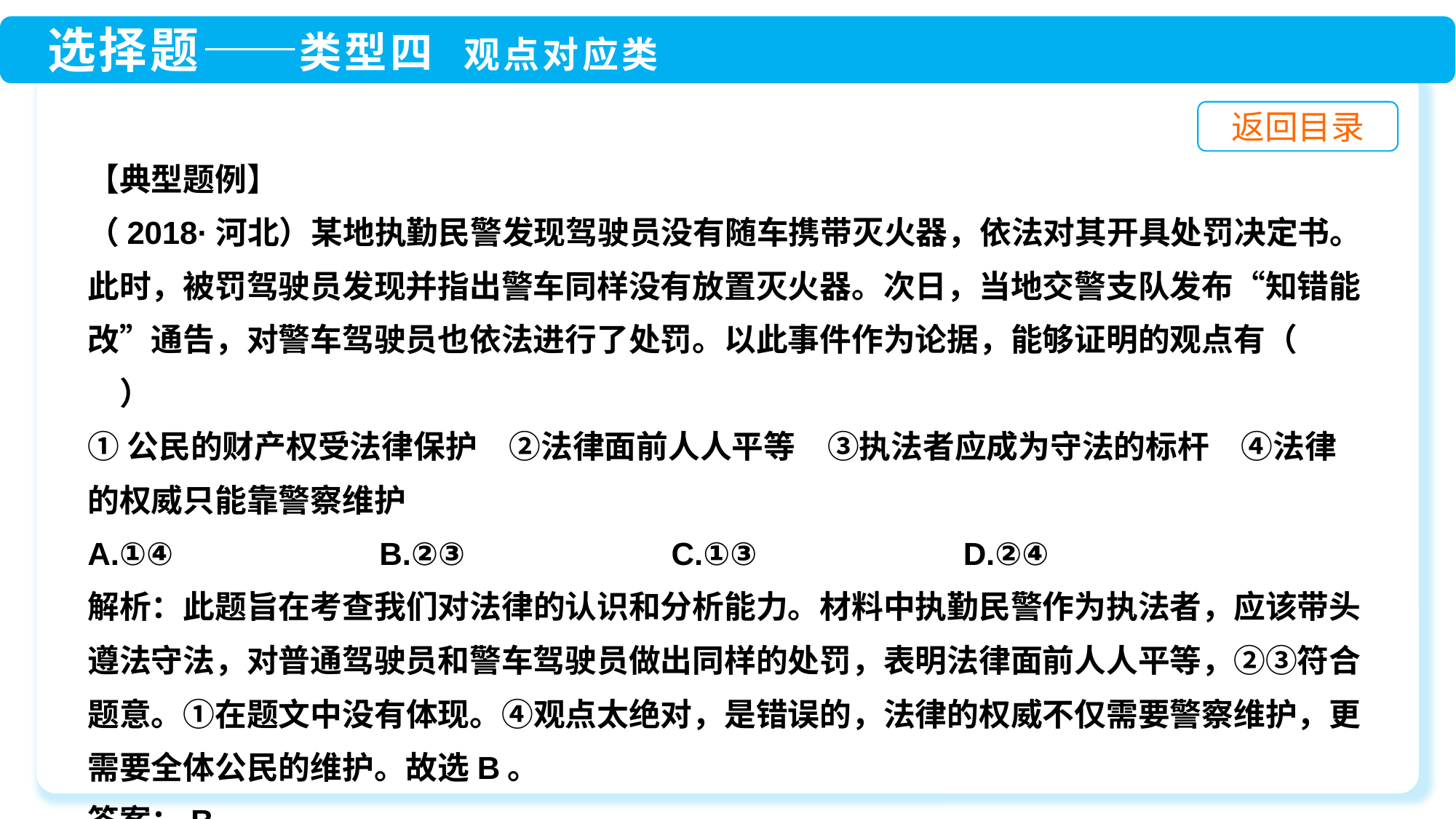

【典型题例】
（2018·河北）某地执勤民警发现驾驶员没有随车携带灭火器，依法对其开具处罚决定书。此时，被罚驾驶员发现并指出警车同样没有放置灭火器。次日，当地交警支队发布“知错能改”通告，对警车驾驶员也依法进行了处罚。以此事件作为论据，能够证明的观点有（　　）
①公民的财产权受法律保护　②法律面前人人平等　③执法者应成为守法的标杆　④法律的权威只能靠警察维护
A.①④　　　　　　B.②③　　　　　　C.①③　　　　　　D.②④
解析：此题旨在考查我们对法律的认识和分析能力。材料中执勤民警作为执法者，应该带头遵法守法，对普通驾驶员和警车驾驶员做出同样的处罚，表明法律面前人人平等，②③符合题意。①在题文中没有体现。④观点太绝对，是错误的，法律的权威不仅需要警察维护，更需要全体公民的维护。故选B。
答案：B